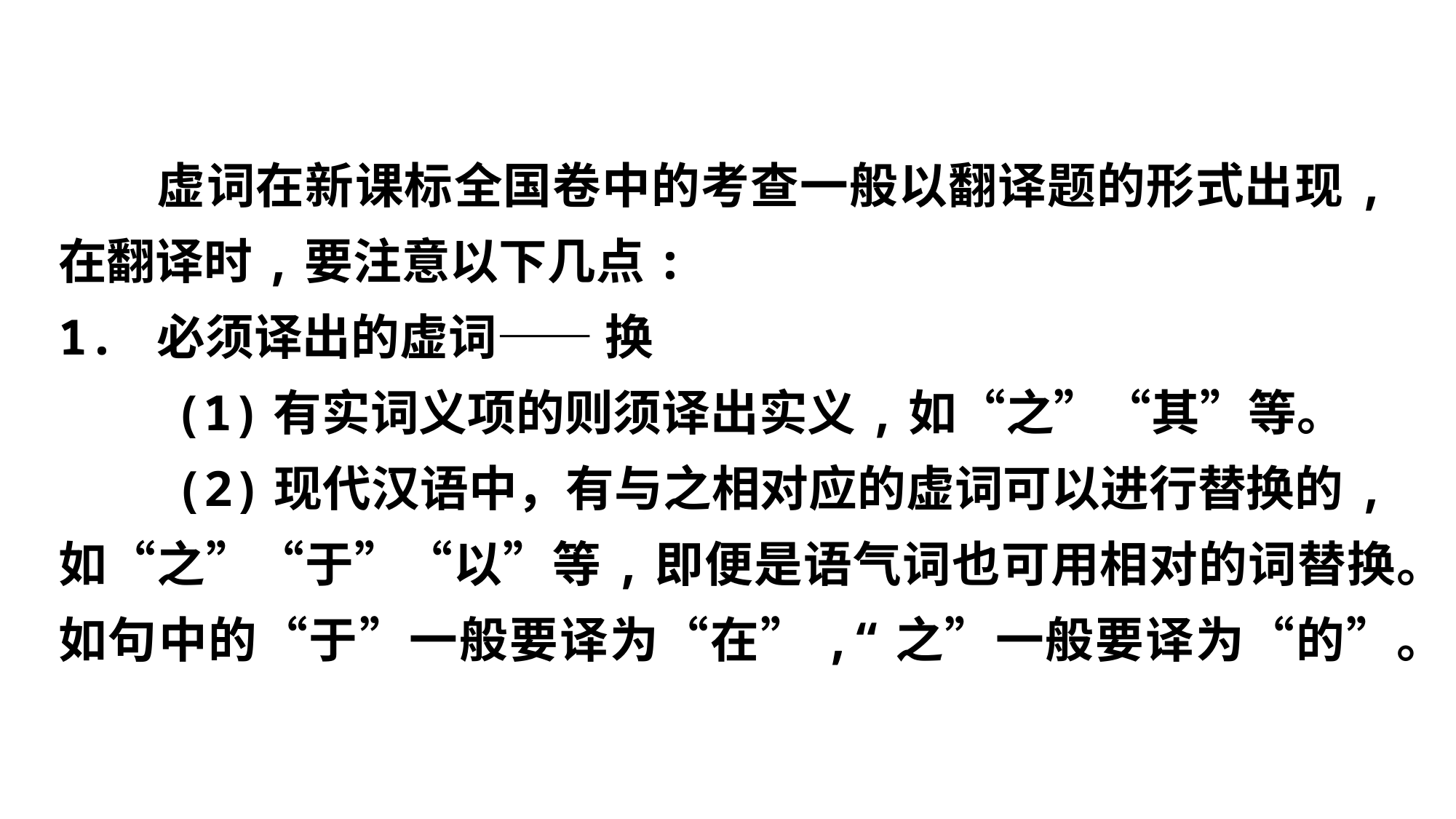

虚词在新课标全国卷中的考查一般以翻译题的形式出现,在翻译时,要注意以下几点:
1. 必须译出的虚词—— 换
    (1)有实词义项的则须译出实义,如“之”“其”等。
    (2)现代汉语中，有与之相对应的虚词可以进行替换的,如“之”“于”“以”等,即便是语气词也可用相对的词替换。如句中的“于”一般要译为“在”,“之”一般要译为“的”。